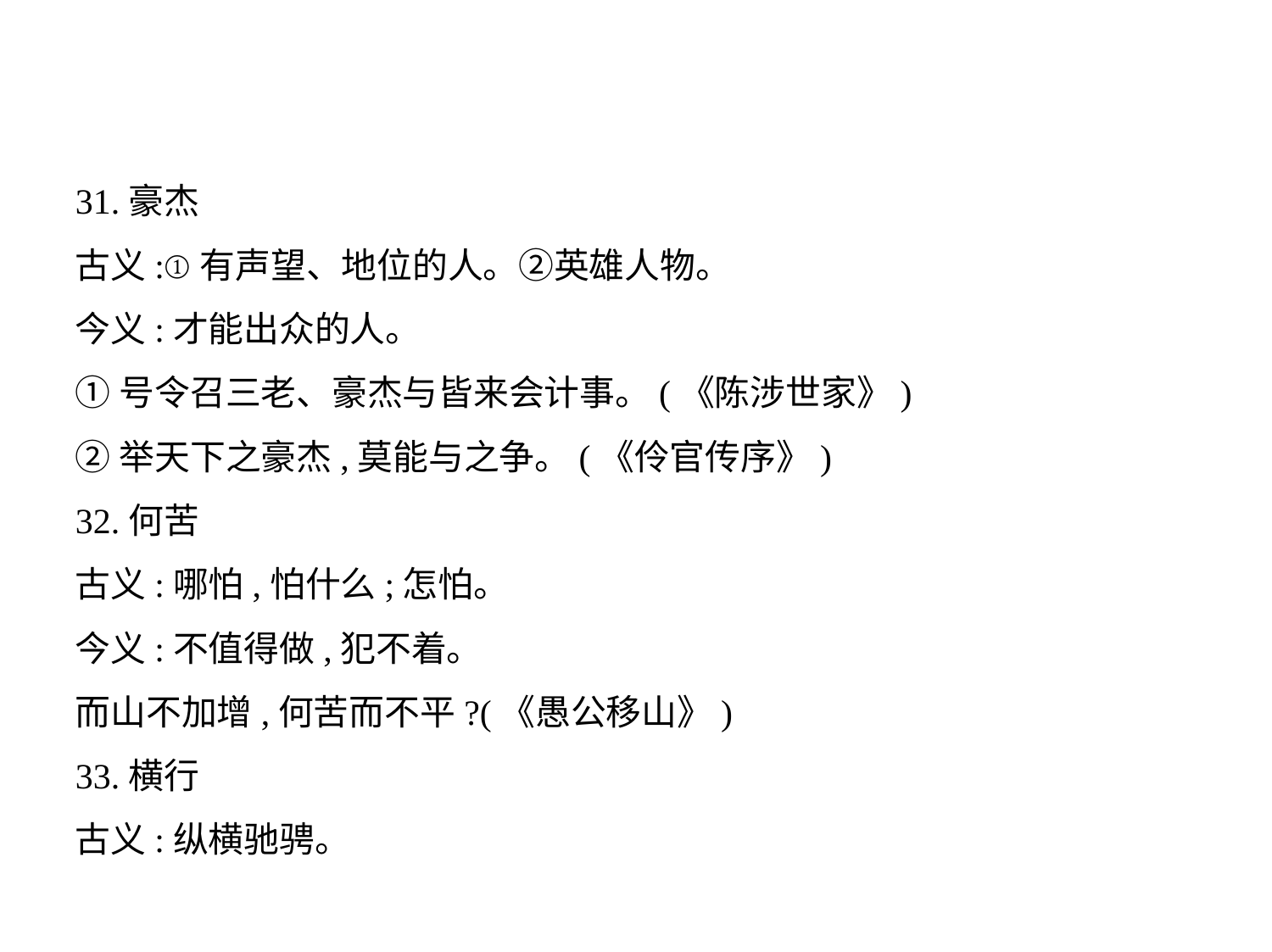

31.豪杰
古义:①有声望、地位的人。②英雄人物。
今义:才能出众的人。
①号令召三老、豪杰与皆来会计事。(《陈涉世家》)
②举天下之豪杰,莫能与之争。(《伶官传序》)
32.何苦
古义:哪怕,怕什么;怎怕。
今义:不值得做,犯不着。
而山不加增,何苦而不平?(《愚公移山》)
33.横行
古义:纵横驰骋。